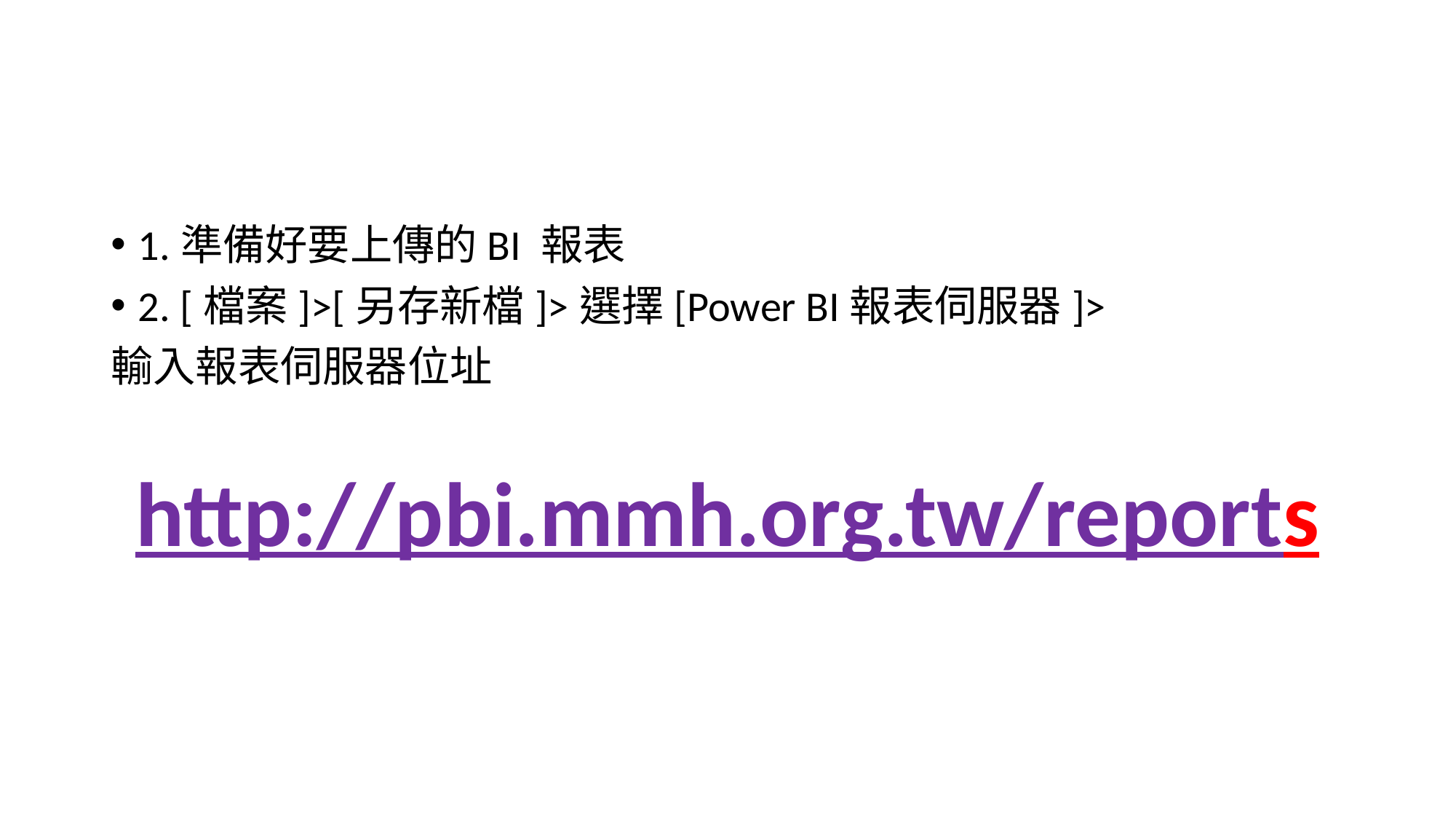

#
1.準備好要上傳的BI 報表
2. [檔案]>[另存新檔]>選擇[Power BI報表伺服器]>
輸入報表伺服器位址

http://pbi.mmh.org.tw/reports